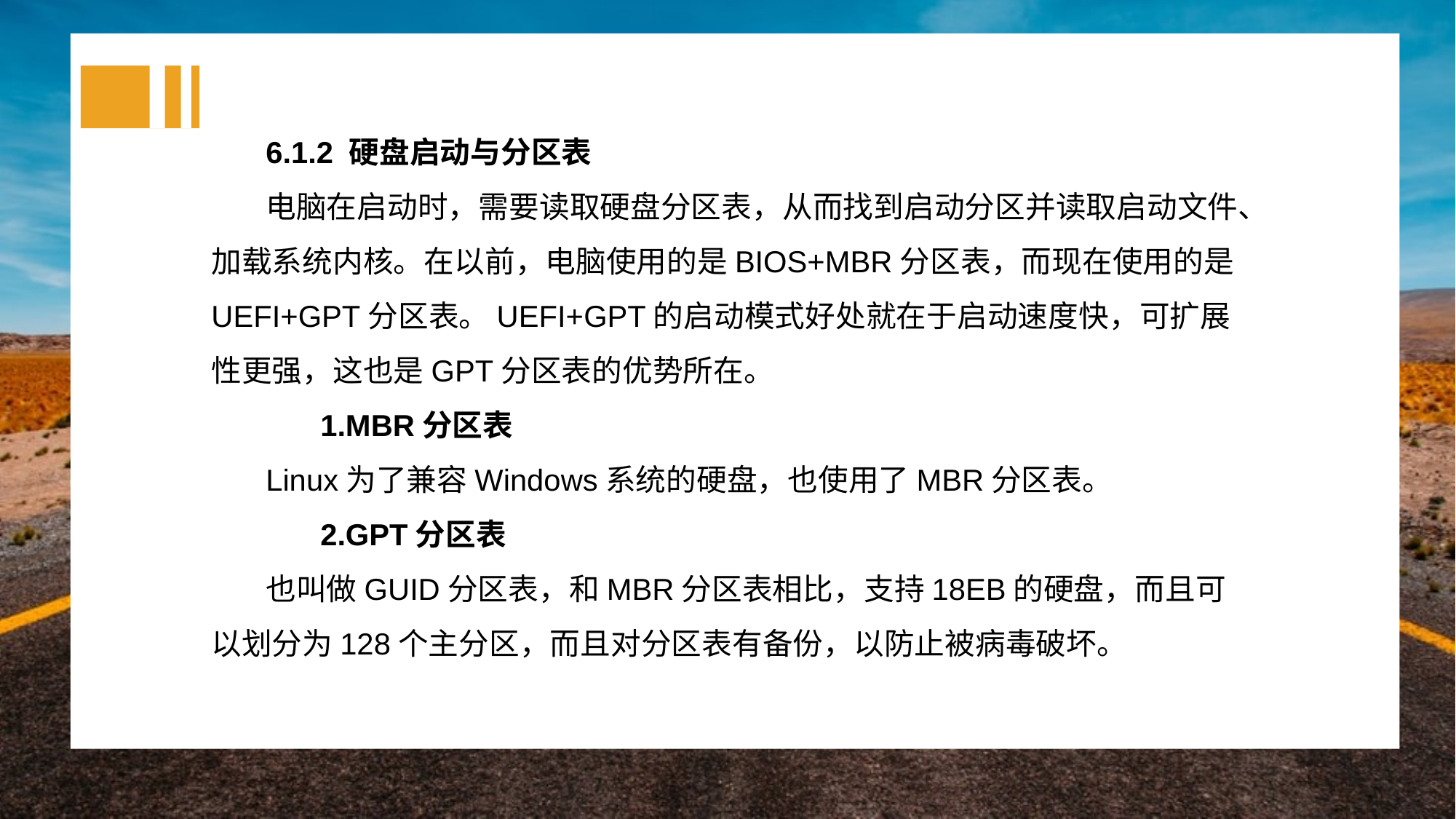

6.1.2 硬盘启动与分区表
电脑在启动时，需要读取硬盘分区表，从而找到启动分区并读取启动文件、加载系统内核。在以前，电脑使用的是BIOS+MBR分区表，而现在使用的是UEFI+GPT分区表。UEFI+GPT的启动模式好处就在于启动速度快，可扩展性更强，这也是GPT分区表的优势所在。
MBR分区表
Linux为了兼容Windows系统的硬盘，也使用了MBR分区表。
GPT分区表
也叫做GUID分区表，和MBR分区表相比，支持18EB的硬盘，而且可以划分为128个主分区，而且对分区表有备份，以防止被病毒破坏。